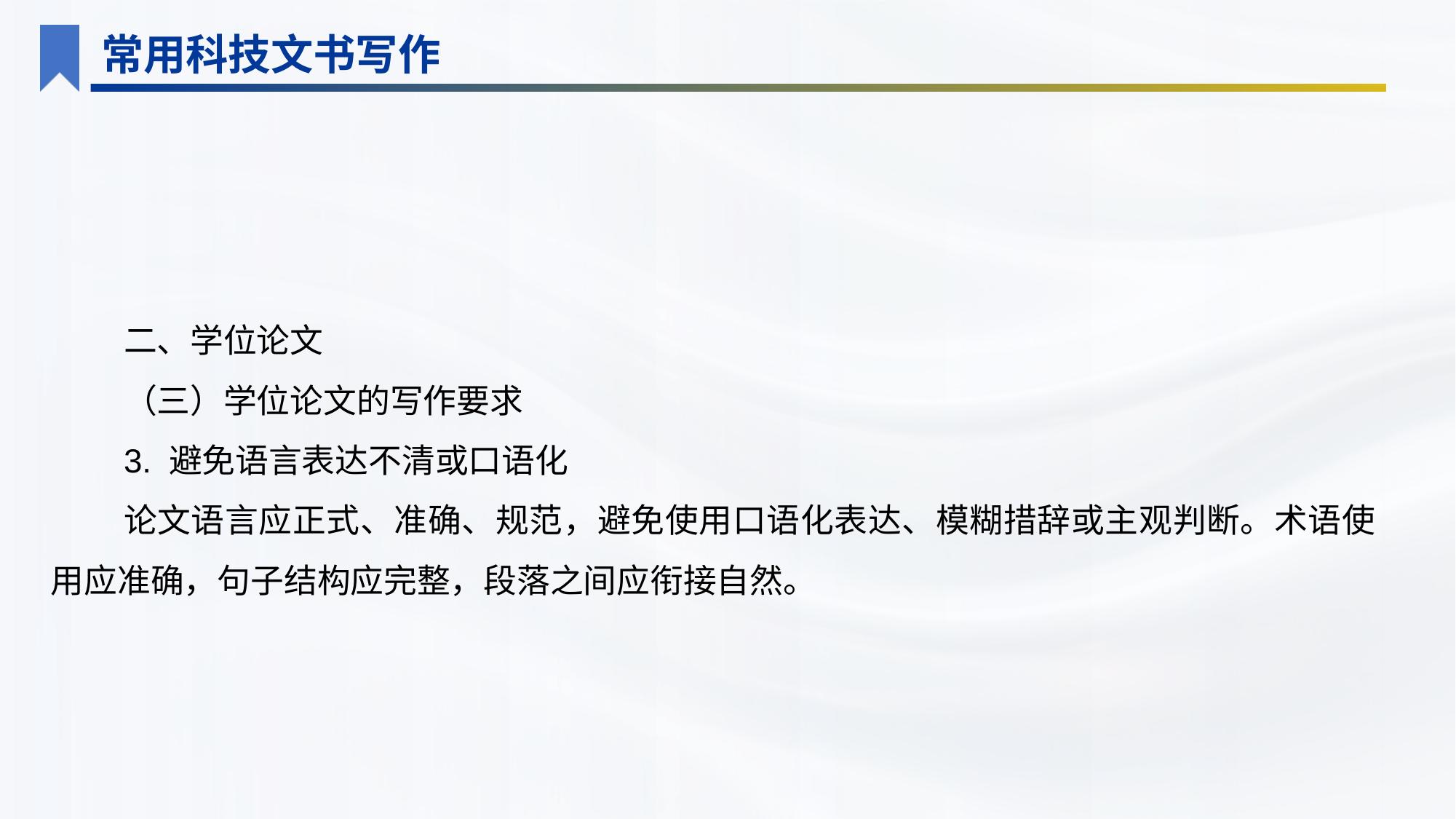

常用科技文书写作
二、学位论文
（三）学位论文的写作要求
3. 避免语言表达不清或口语化
论文语言应正式、准确、规范，避免使用口语化表达、模糊措辞或主观判断。术语使用应准确，句子结构应完整，段落之间应衔接自然。